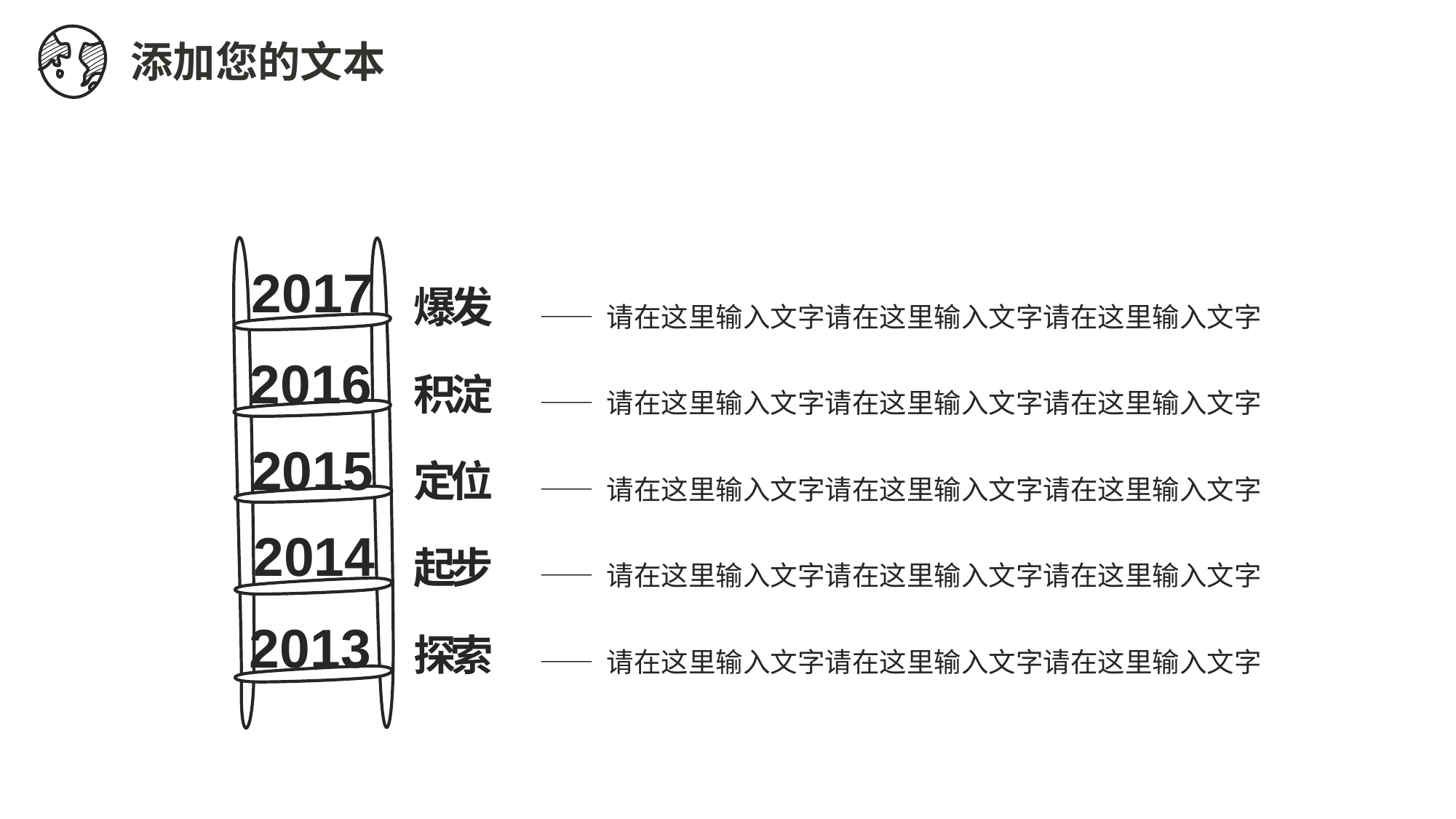

添加您的文本

2017
爆发
—— 请在这里输入文字请在这里输入文字请在这里输入文字

2016
积淀
—— 请在这里输入文字请在这里输入文字请在这里输入文字

2015
定位
—— 请在这里输入文字请在这里输入文字请在这里输入文字

2014
起步
—— 请在这里输入文字请在这里输入文字请在这里输入文字

2013
探索
—— 请在这里输入文字请在这里输入文字请在这里输入文字